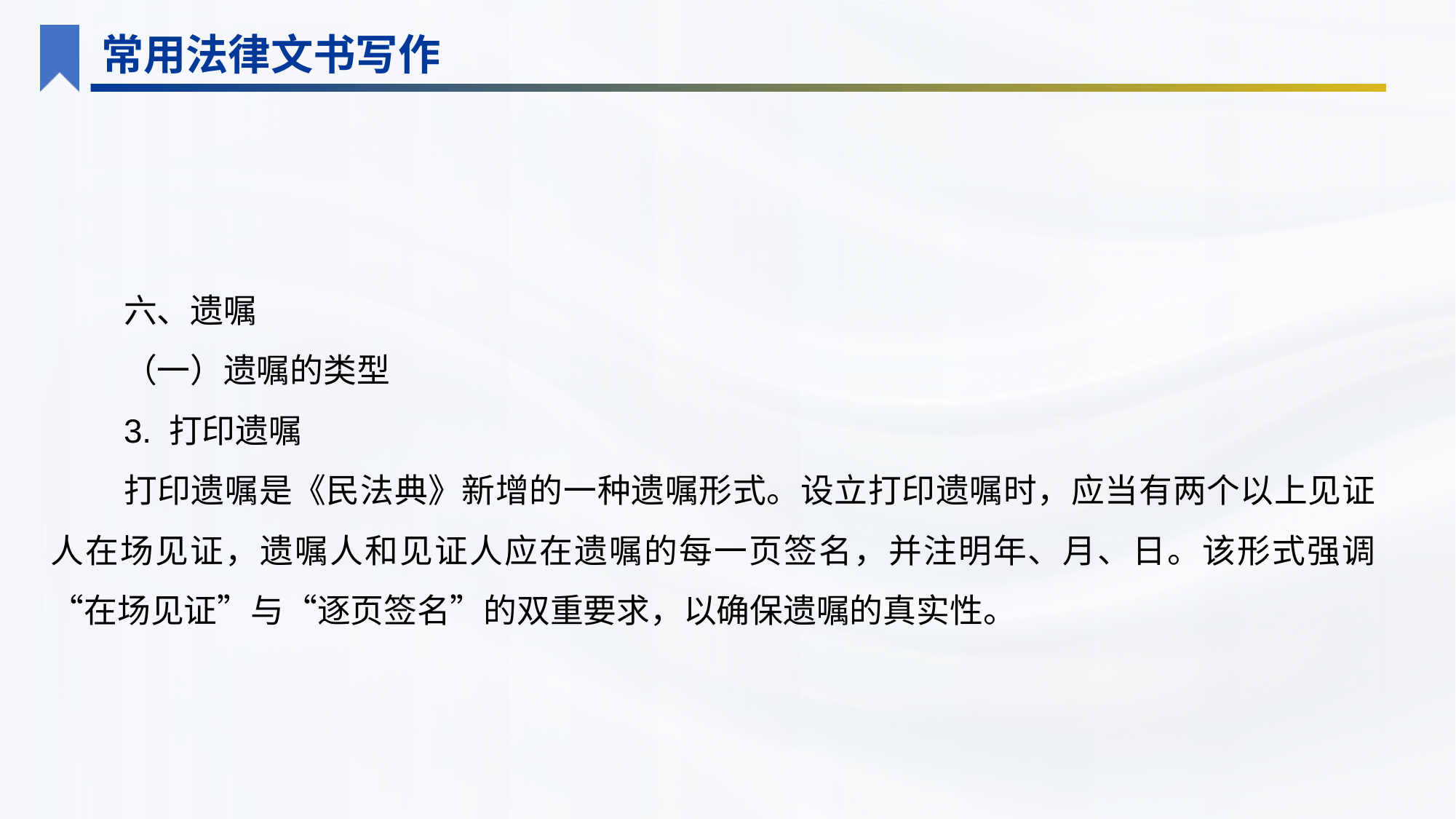

常用法律文书写作
六、遗嘱
（一）遗嘱的类型
3. 打印遗嘱
打印遗嘱是《民法典》新增的一种遗嘱形式。设立打印遗嘱时，应当有两个以上见证人在场见证，遗嘱人和见证人应在遗嘱的每一页签名，并注明年、月、日。该形式强调“在场见证”与“逐页签名”的双重要求，以确保遗嘱的真实性。